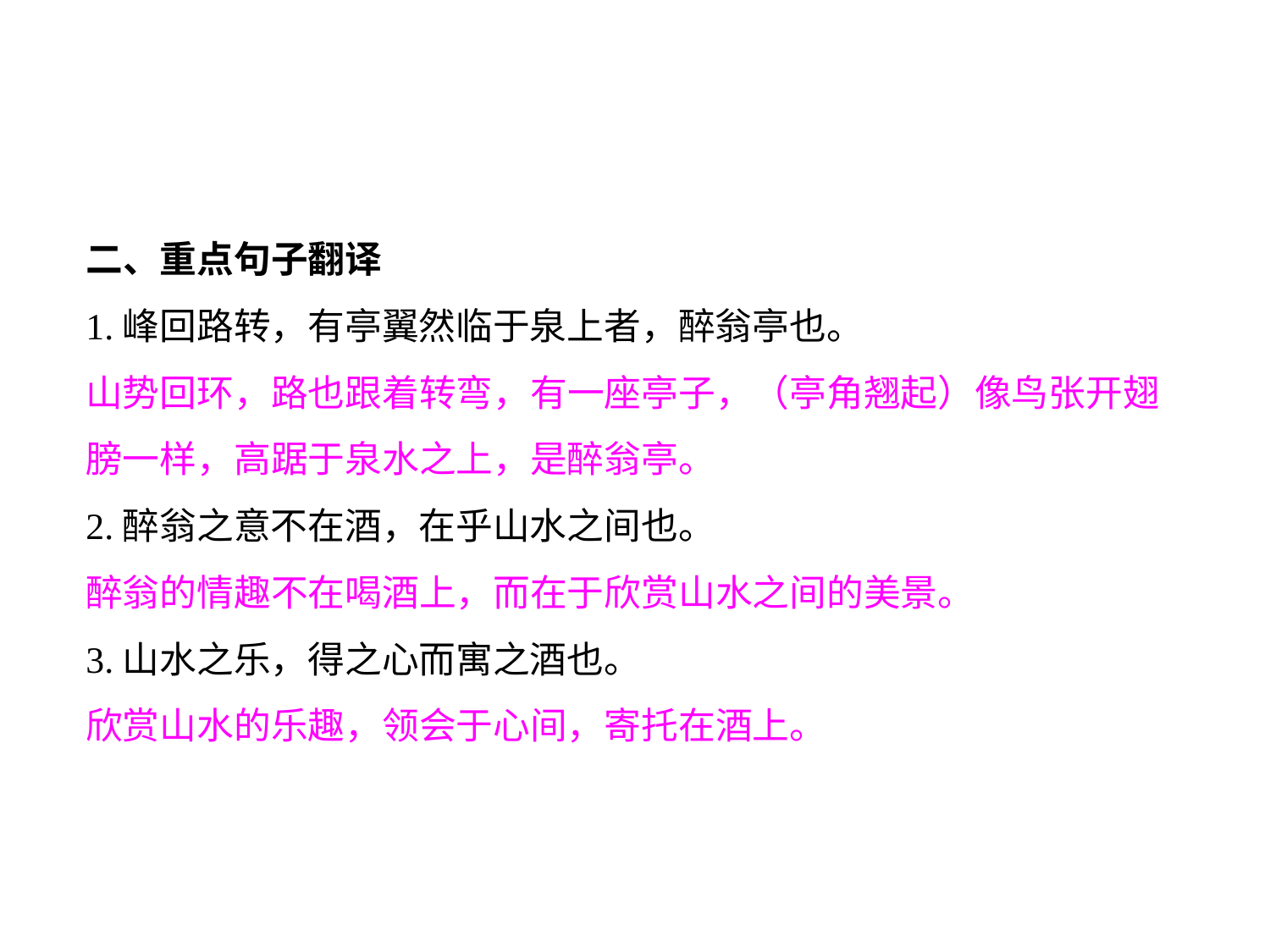

二、重点句子翻译
1.峰回路转，有亭翼然临于泉上者，醉翁亭也。
山势回环，路也跟着转弯，有一座亭子，（亭角翘起）像鸟张开翅膀一样，高踞于泉水之上，是醉翁亭。
2.醉翁之意不在酒，在乎山水之间也。
醉翁的情趣不在喝酒上，而在于欣赏山水之间的美景。
3.山水之乐，得之心而寓之酒也。
欣赏山水的乐趣，领会于心间，寄托在酒上。